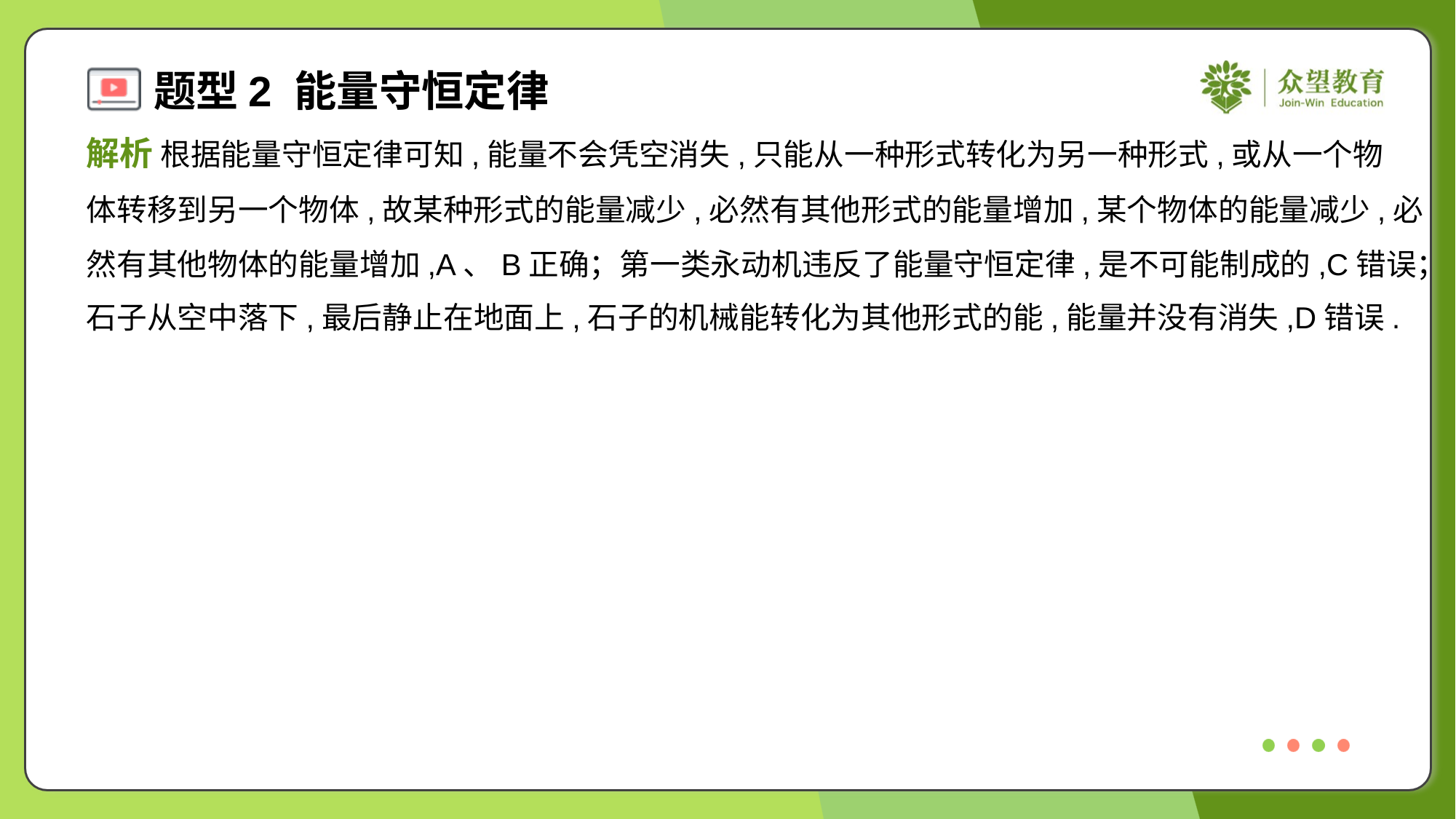

解析 根据能量守恒定律可知,能量不会凭空消失,只能从一种形式转化为另一种形式,或从一个物
体转移到另一个物体,故某种形式的能量减少,必然有其他形式的能量增加,某个物体的能量减少,必
然有其他物体的能量增加,A、B正确；第一类永动机违反了能量守恒定律,是不可能制成的,C错误；
石子从空中落下,最后静止在地面上,石子的机械能转化为其他形式的能,能量并没有消失,D错误.